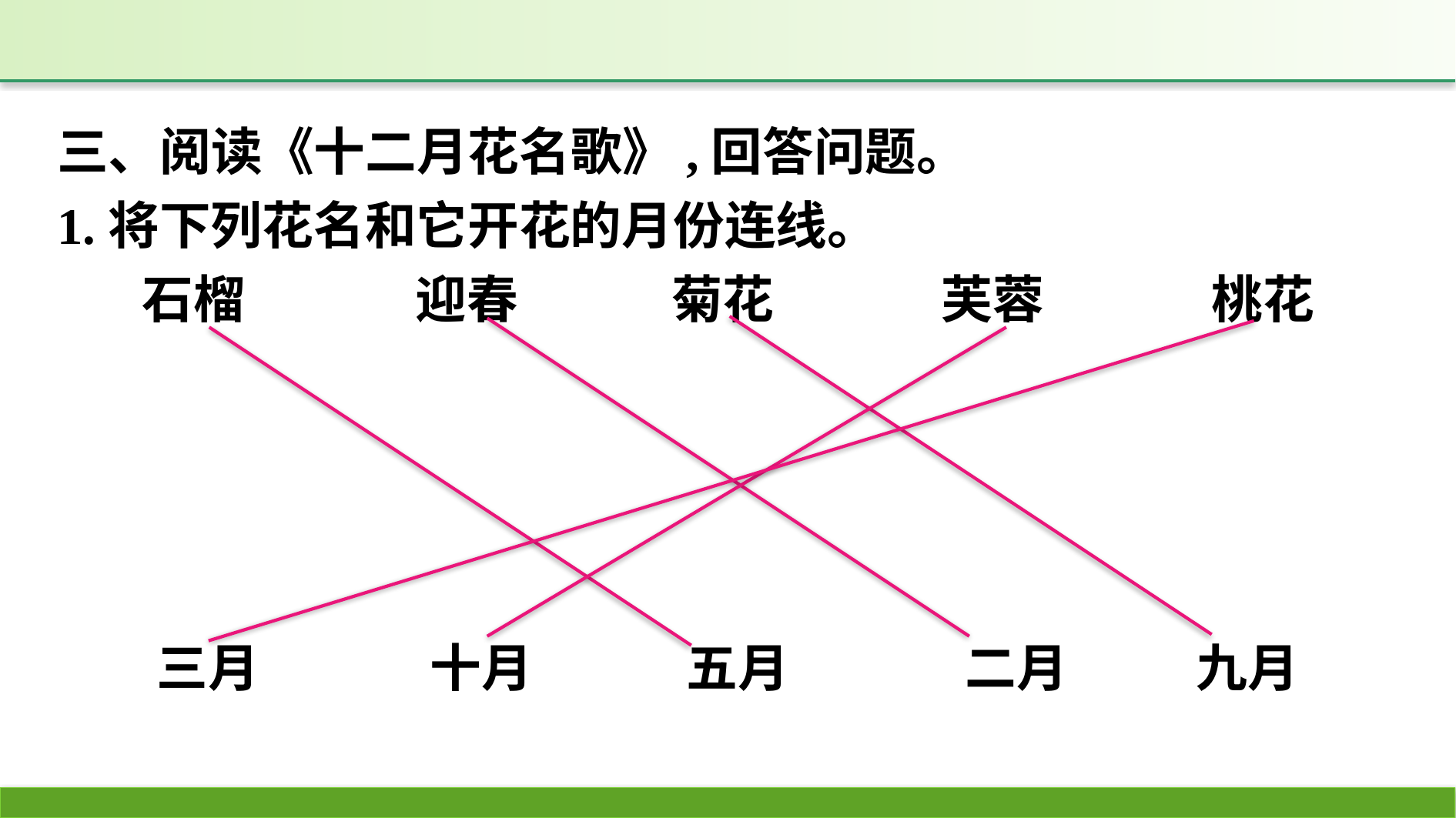

三、阅读《十二月花名歌》,回答问题。
1.将下列花名和它开花的月份连线。
石榴		迎春		菊花　　　 芙蓉　　　 桃花

三月		十月		五月		二月		九月